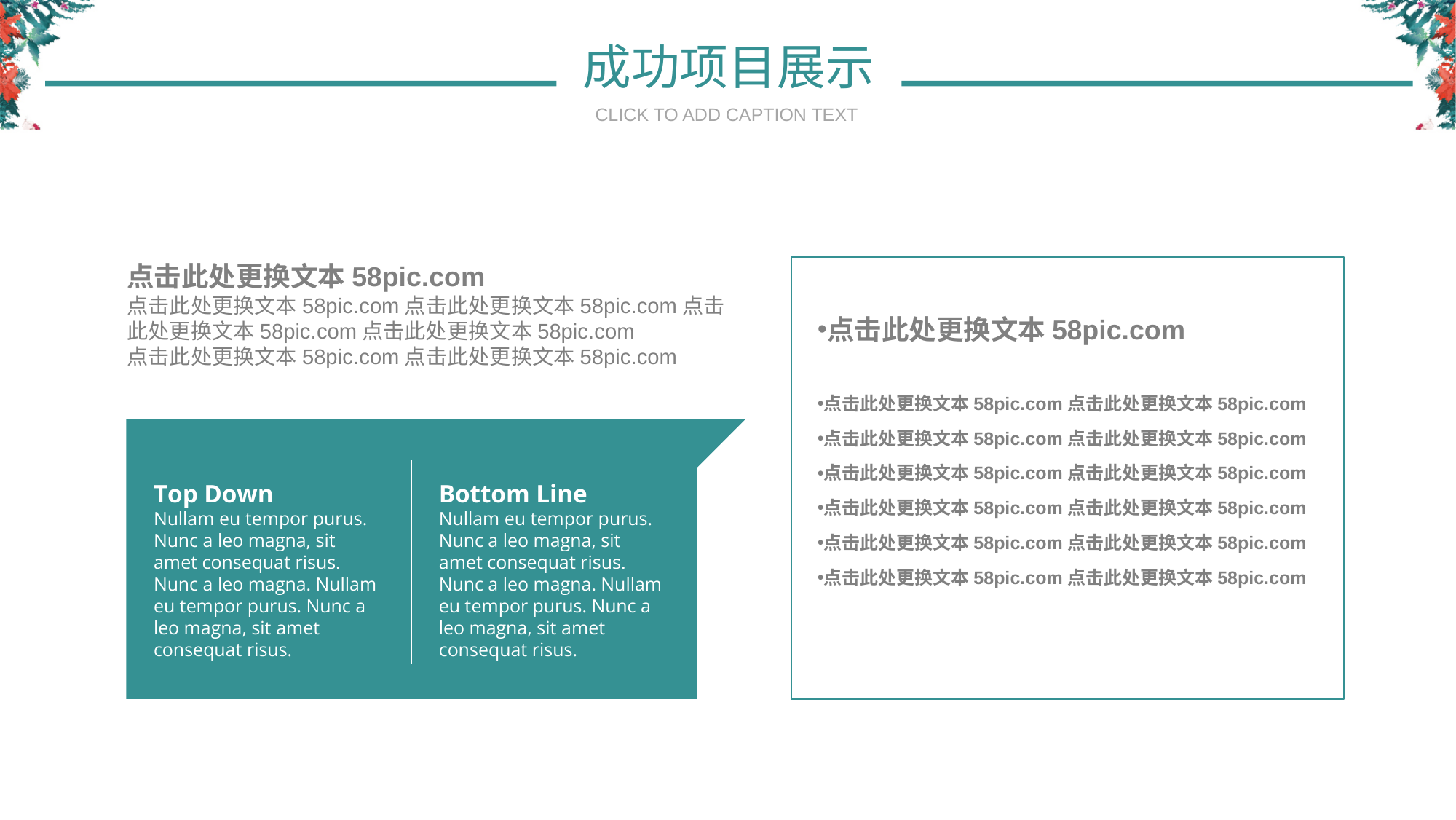

成功项目展示

CLICK TO ADD CAPTION TEXT
点击此处更换文本58pic.com
点击此处更换文本58pic.com点击此处更换文本58pic.com点击此处更换文本58pic.com点击此处更换文本58pic.com
点击此处更换文本58pic.com点击此处更换文本58pic.com

Top Down
Nullam eu tempor purus. Nunc a leo magna, sit amet consequat risus. Nunc a leo magna. Nullam eu tempor purus. Nunc a leo magna, sit amet consequat risus.
Bottom Line
Nullam eu tempor purus. Nunc a leo magna, sit amet consequat risus. Nunc a leo magna. Nullam eu tempor purus. Nunc a leo magna, sit amet consequat risus.

点击此处更换文本58pic.com
点击此处更换文本58pic.com点击此处更换文本58pic.com
点击此处更换文本58pic.com点击此处更换文本58pic.com
点击此处更换文本58pic.com点击此处更换文本58pic.com
点击此处更换文本58pic.com点击此处更换文本58pic.com
点击此处更换文本58pic.com点击此处更换文本58pic.com
点击此处更换文本58pic.com点击此处更换文本58pic.com